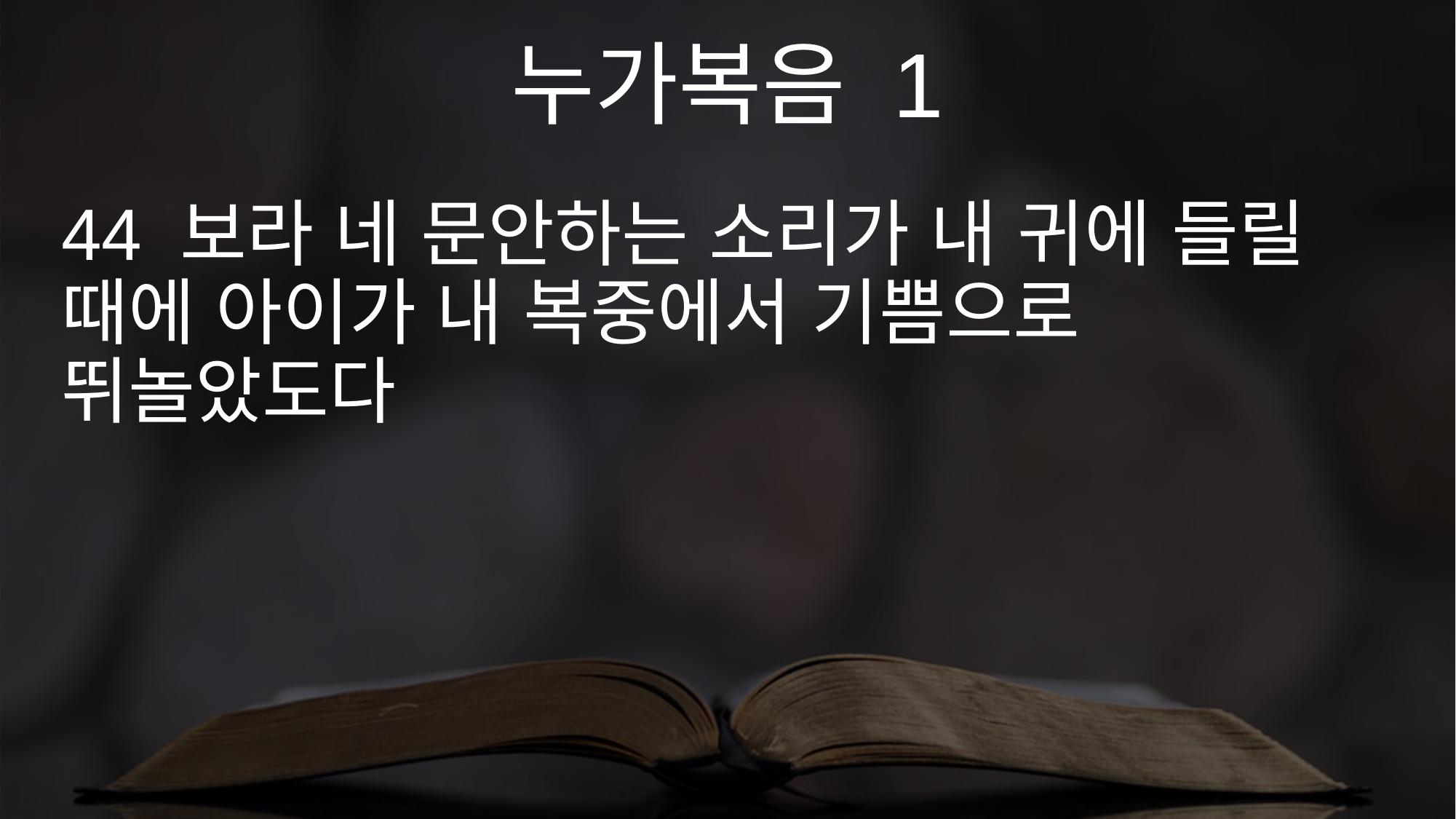

누가복음 1
44 보라 네 문안하는 소리가 내 귀에 들릴 때에 아이가 내 복중에서 기쁨으로 뛰놀았도다